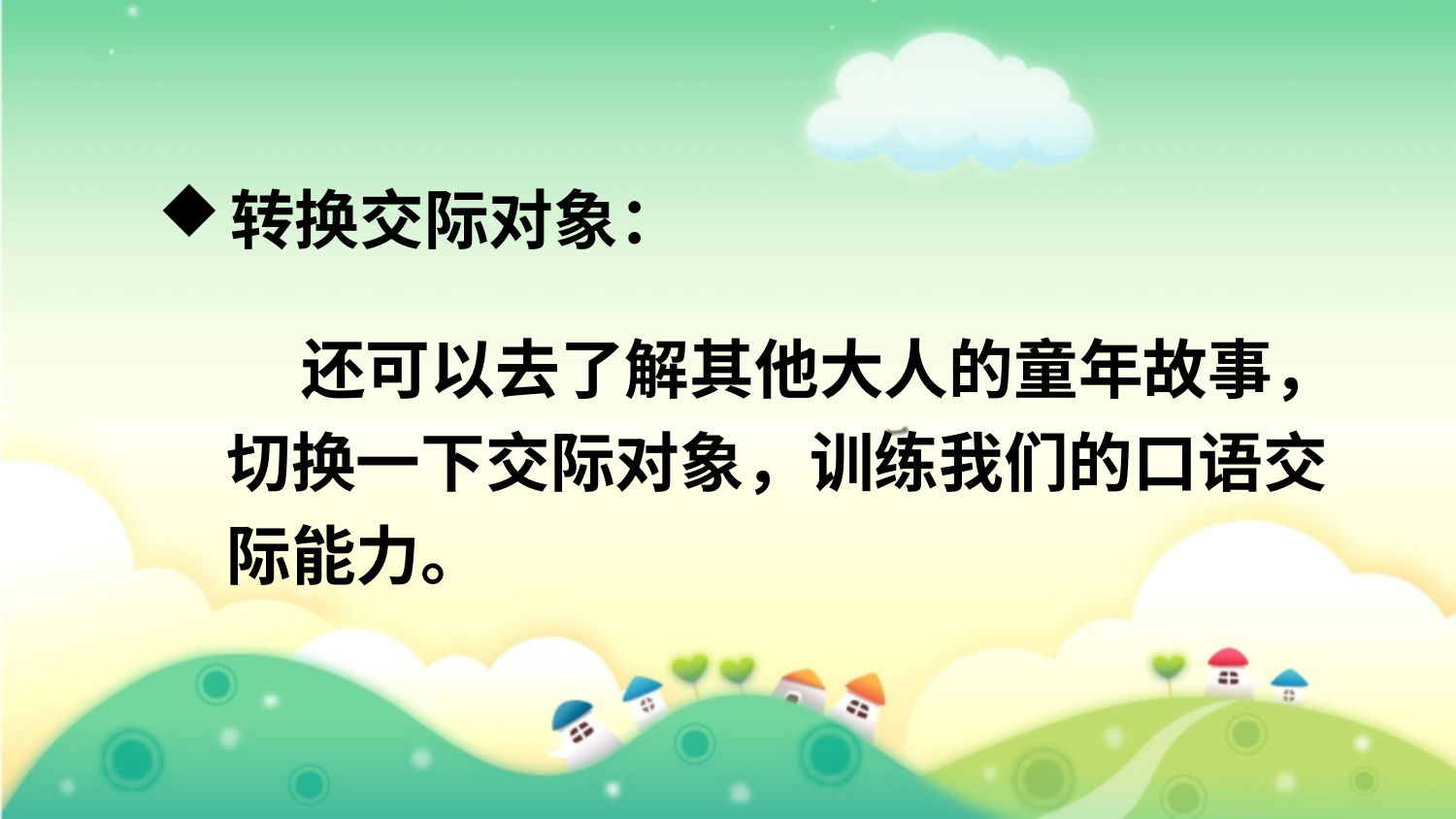

转换交际对象：
    还可以去了解其他大人的童年故事，切换一下交际对象，训练我们的口语交际能力。